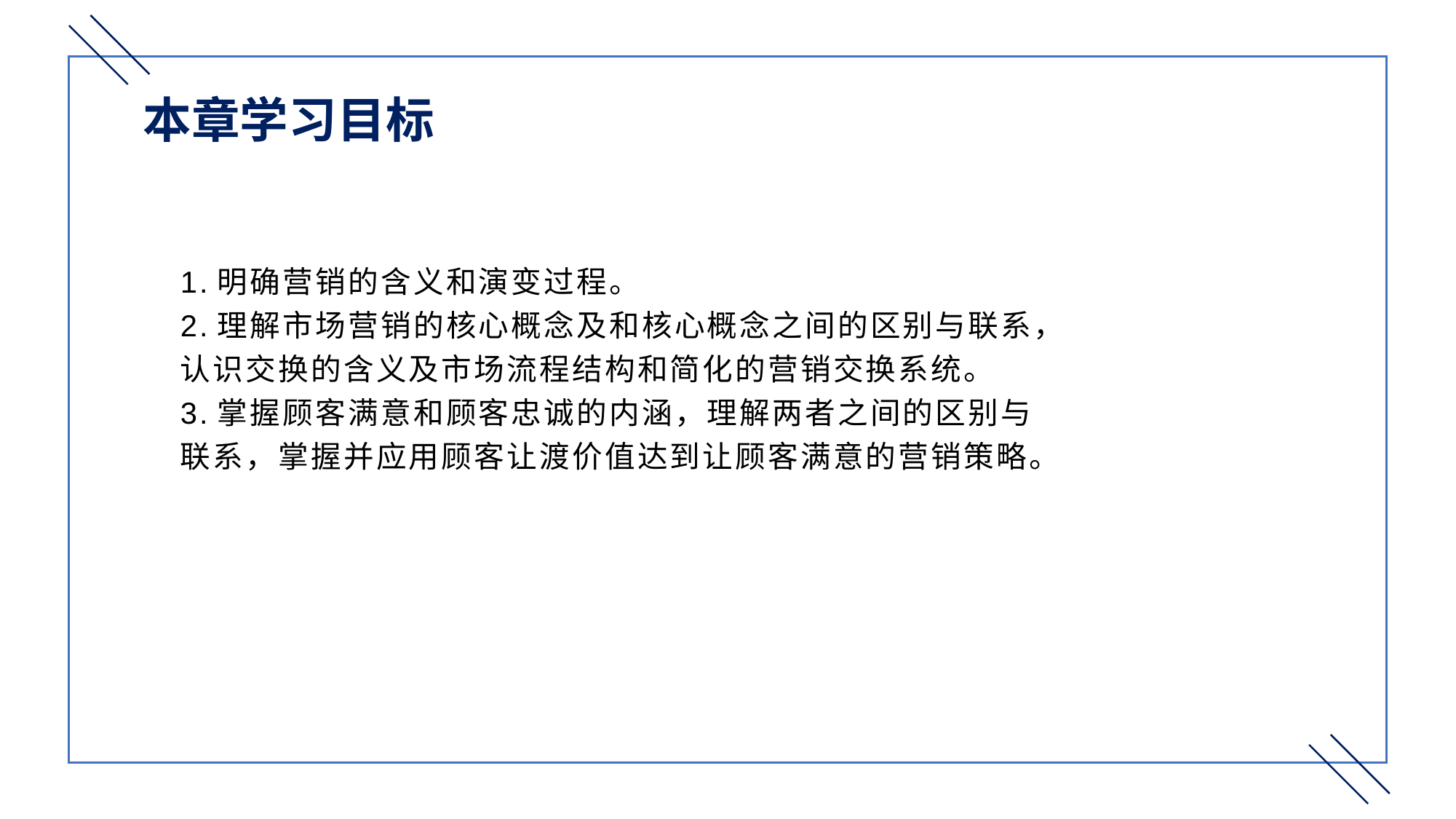

本章学习目标
1.明确营销的含义和演变过程。
2.理解市场营销的核心概念及和核心概念之间的区别与联系，认识交换的含义及市场流程结构和简化的营销交换系统。
3.掌握顾客满意和顾客忠诚的内涵，理解两者之间的区别与联系，掌握并应用顾客让渡价值达到让顾客满意的营销策略。